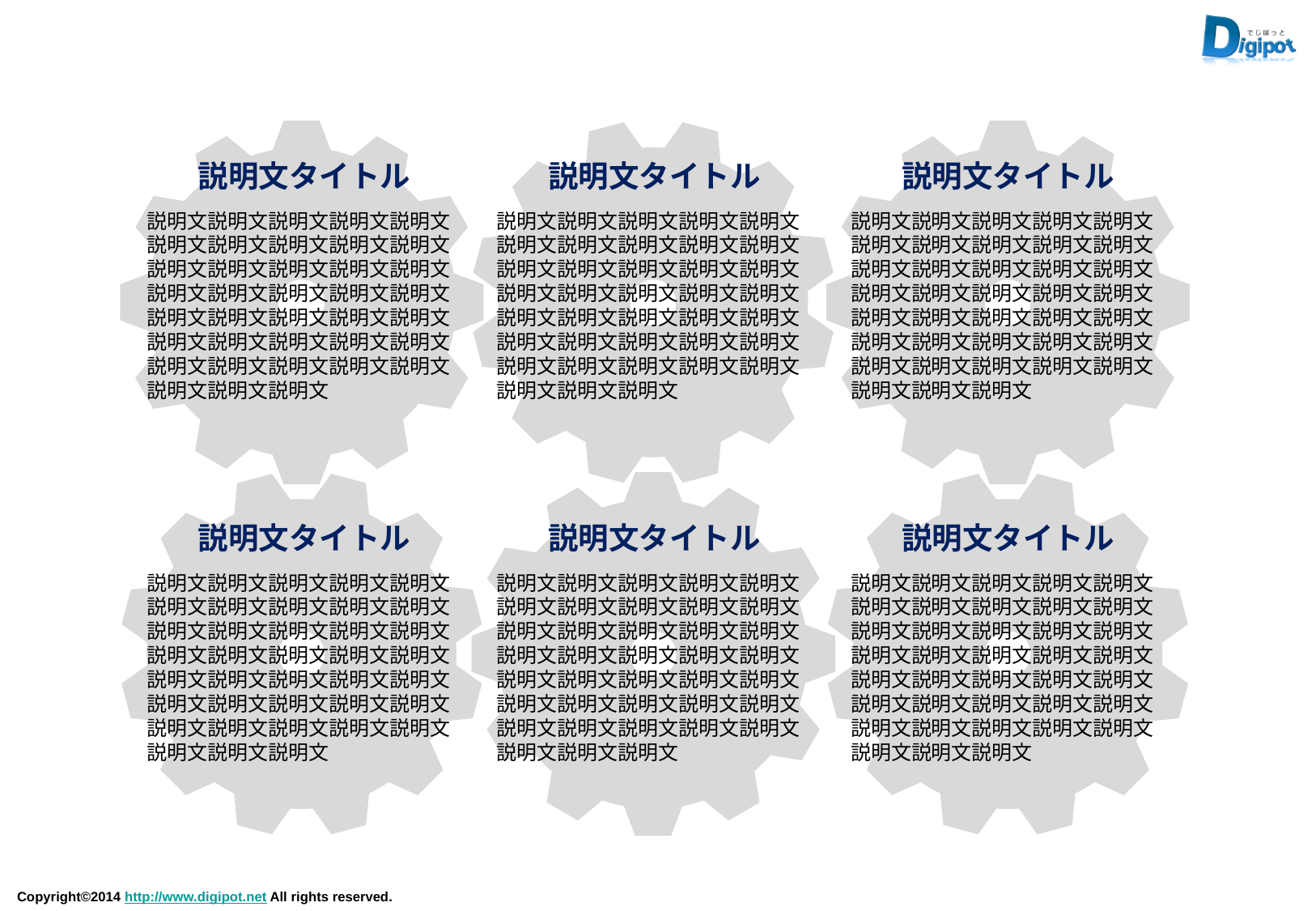

説明文タイトル
説明文タイトル
説明文タイトル
説明文説明文説明文説明文説明文説明文説明文説明文説明文説明文説明文説明文説明文説明文説明文説明文説明文説明文説明文説明文説明文説明文説明文説明文説明文説明文説明文説明文説明文説明文説明文説明文説明文説明文説明文説明文説明文説明文
説明文説明文説明文説明文説明文説明文説明文説明文説明文説明文説明文説明文説明文説明文説明文説明文説明文説明文説明文説明文説明文説明文説明文説明文説明文説明文説明文説明文説明文説明文説明文説明文説明文説明文説明文説明文説明文説明文
説明文説明文説明文説明文説明文説明文説明文説明文説明文説明文説明文説明文説明文説明文説明文説明文説明文説明文説明文説明文説明文説明文説明文説明文説明文説明文説明文説明文説明文説明文説明文説明文説明文説明文説明文説明文説明文説明文
説明文タイトル
説明文タイトル
説明文タイトル
説明文説明文説明文説明文説明文説明文説明文説明文説明文説明文説明文説明文説明文説明文説明文説明文説明文説明文説明文説明文説明文説明文説明文説明文説明文説明文説明文説明文説明文説明文説明文説明文説明文説明文説明文説明文説明文説明文
説明文説明文説明文説明文説明文説明文説明文説明文説明文説明文説明文説明文説明文説明文説明文説明文説明文説明文説明文説明文説明文説明文説明文説明文説明文説明文説明文説明文説明文説明文説明文説明文説明文説明文説明文説明文説明文説明文
説明文説明文説明文説明文説明文説明文説明文説明文説明文説明文説明文説明文説明文説明文説明文説明文説明文説明文説明文説明文説明文説明文説明文説明文説明文説明文説明文説明文説明文説明文説明文説明文説明文説明文説明文説明文説明文説明文